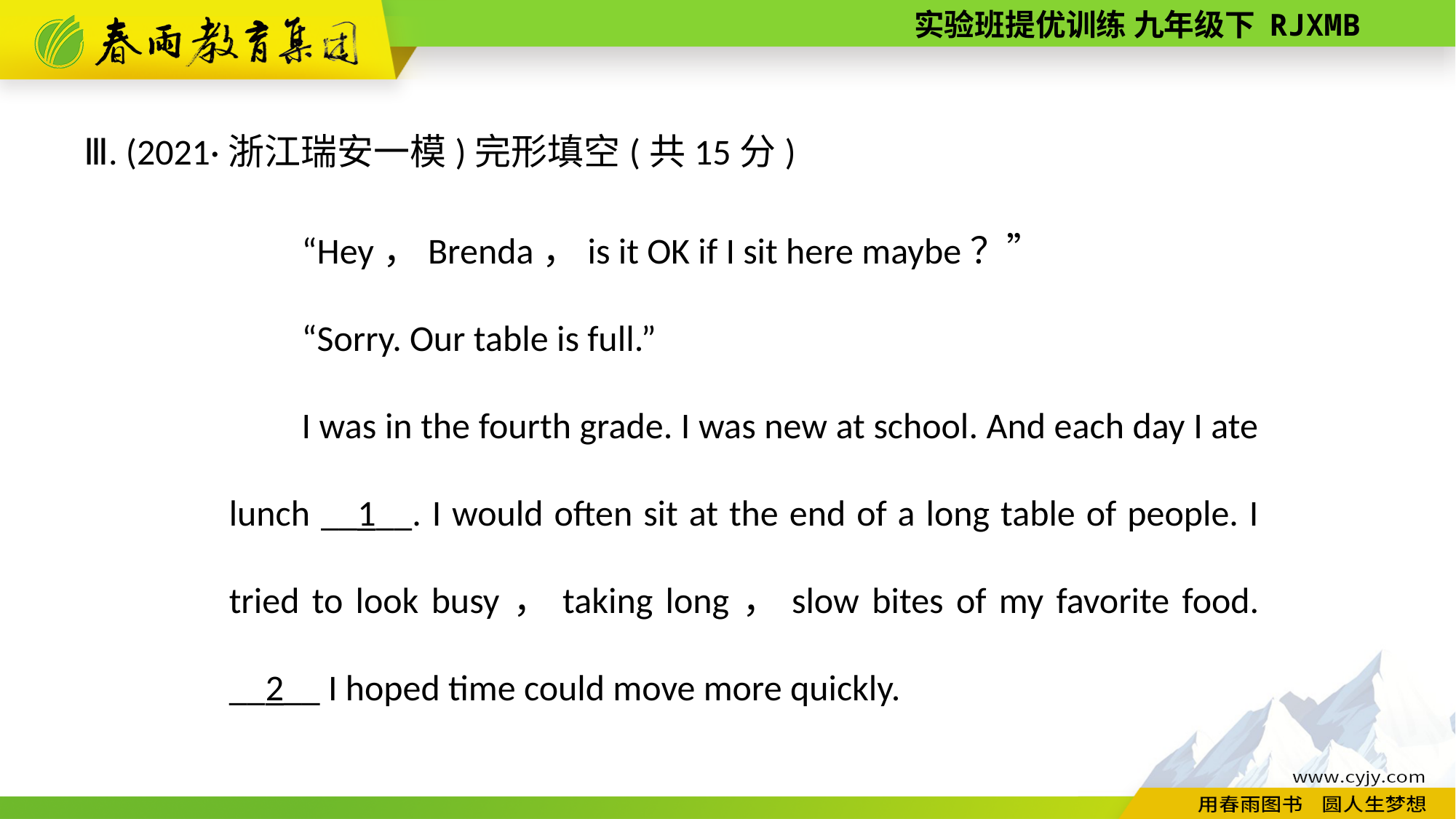

Ⅲ. (2021·浙江瑞安一模)完形填空(共15分)
“Hey，Brenda，is it OK if I sit here maybe？”
“Sorry. Our table is full.”
I was in the fourth grade. I was new at school. And each day I ate lunch __1__. I would often sit at the end of a long table of people. I tried to look busy，taking long，slow bites of my favorite food. __2__ I hoped time could move more quickly.